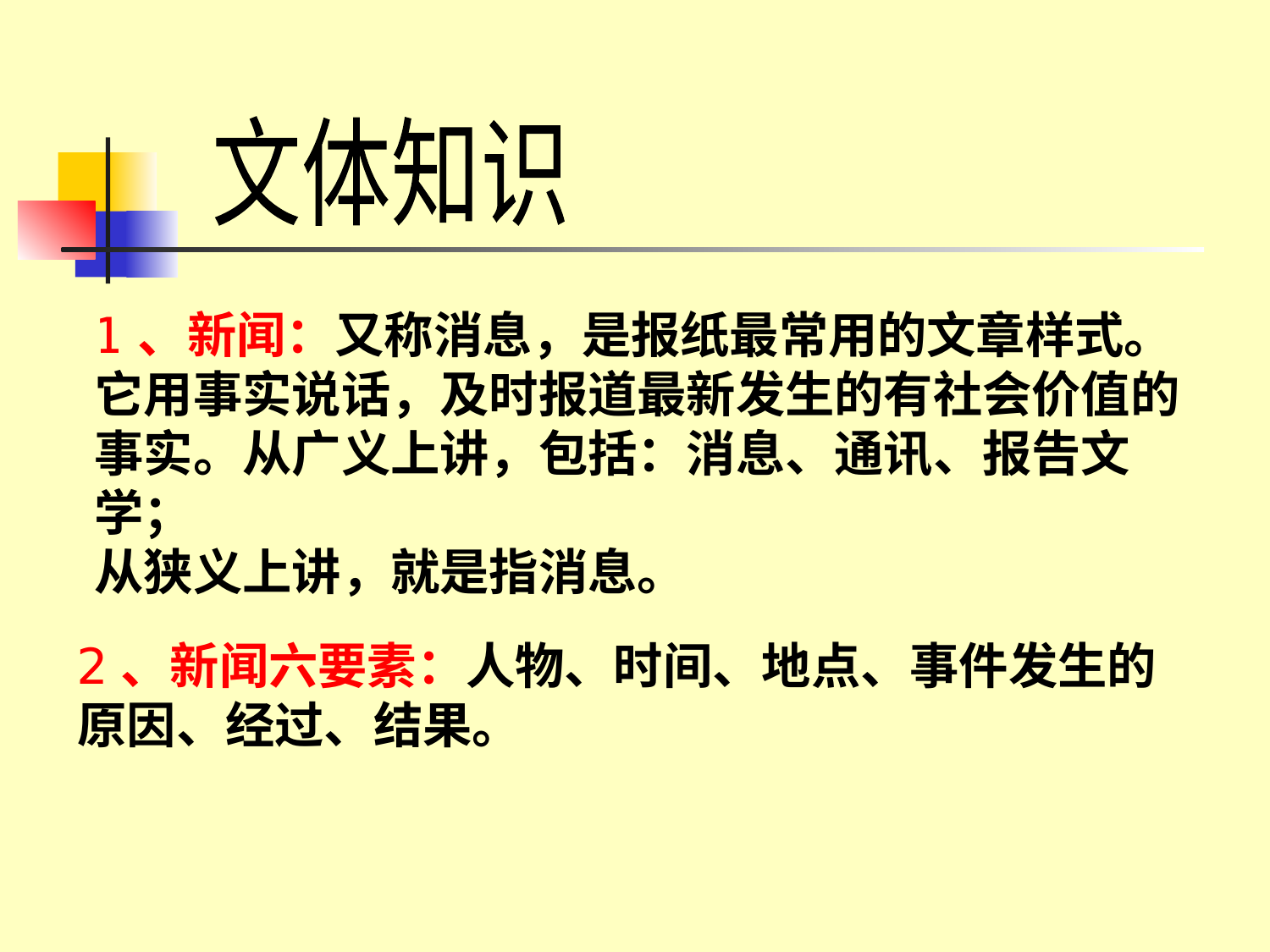

文体知识
1、新闻：又称消息，是报纸最常用的文章样式。它用事实说话，及时报道最新发生的有社会价值的事实。从广义上讲，包括：消息、通讯、报告文学；
从狭义上讲，就是指消息。

2、新闻六要素：人物、时间、地点、事件发生的原因、经过、结果。